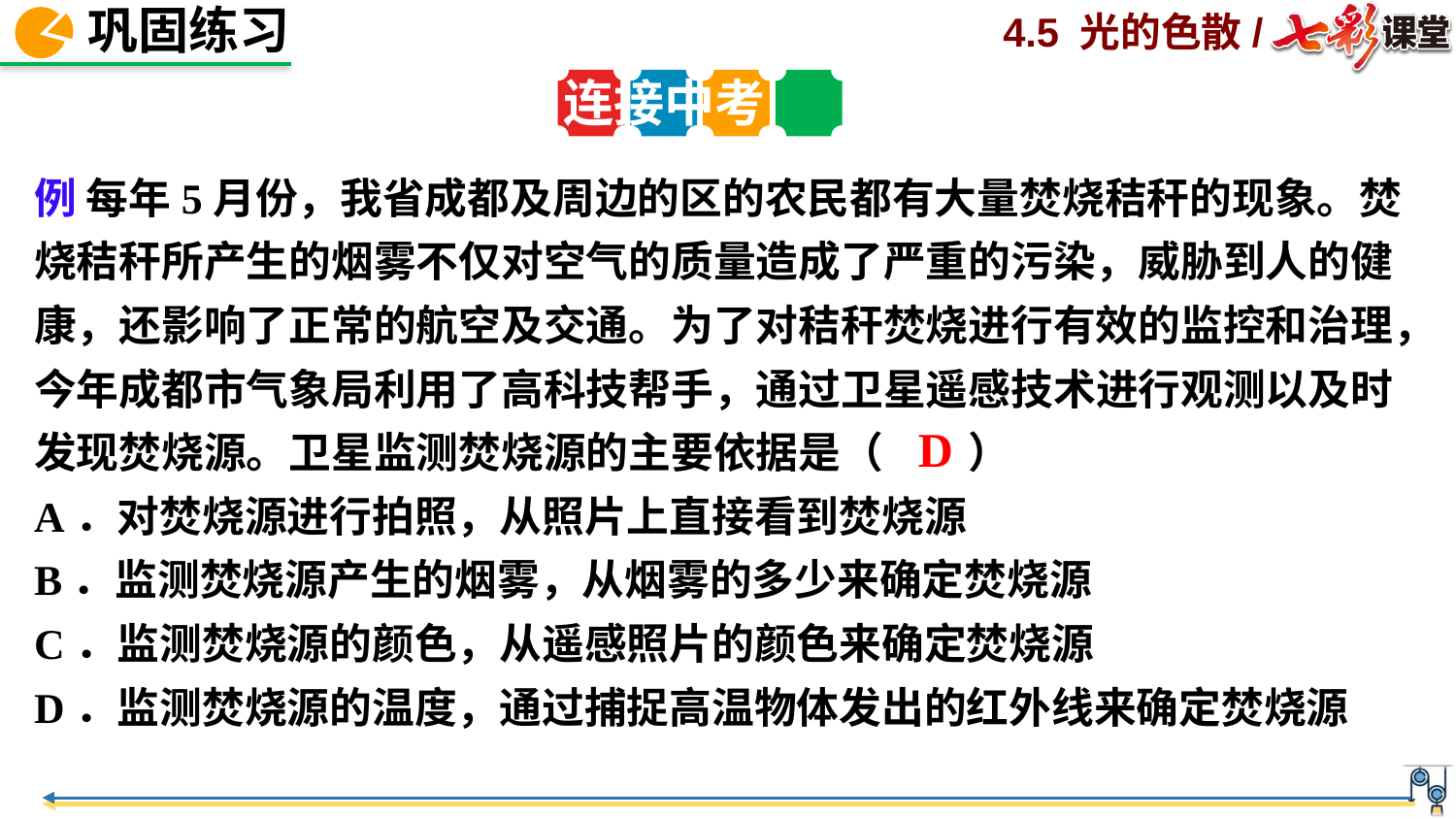

连接中考

例 每年5月份，我省成都及周边的区的农民都有大量焚烧秸秆的现象。焚烧秸秆所产生的烟雾不仅对空气的质量造成了严重的污染，威胁到人的健康，还影响了正常的航空及交通。为了对秸秆焚烧进行有效的监控和治理，今年成都市气象局利用了高科技帮手，通过卫星遥感技术进行观测以及时发现焚烧源。卫星监测焚烧源的主要依据是（　　）
A．对焚烧源进行拍照，从照片上直接看到焚烧源
B．监测焚烧源产生的烟雾，从烟雾的多少来确定焚烧源
C．监测焚烧源的颜色，从遥感照片的颜色来确定焚烧源
D．监测焚烧源的温度，通过捕捉高温物体发出的红外线来确定焚烧源
D